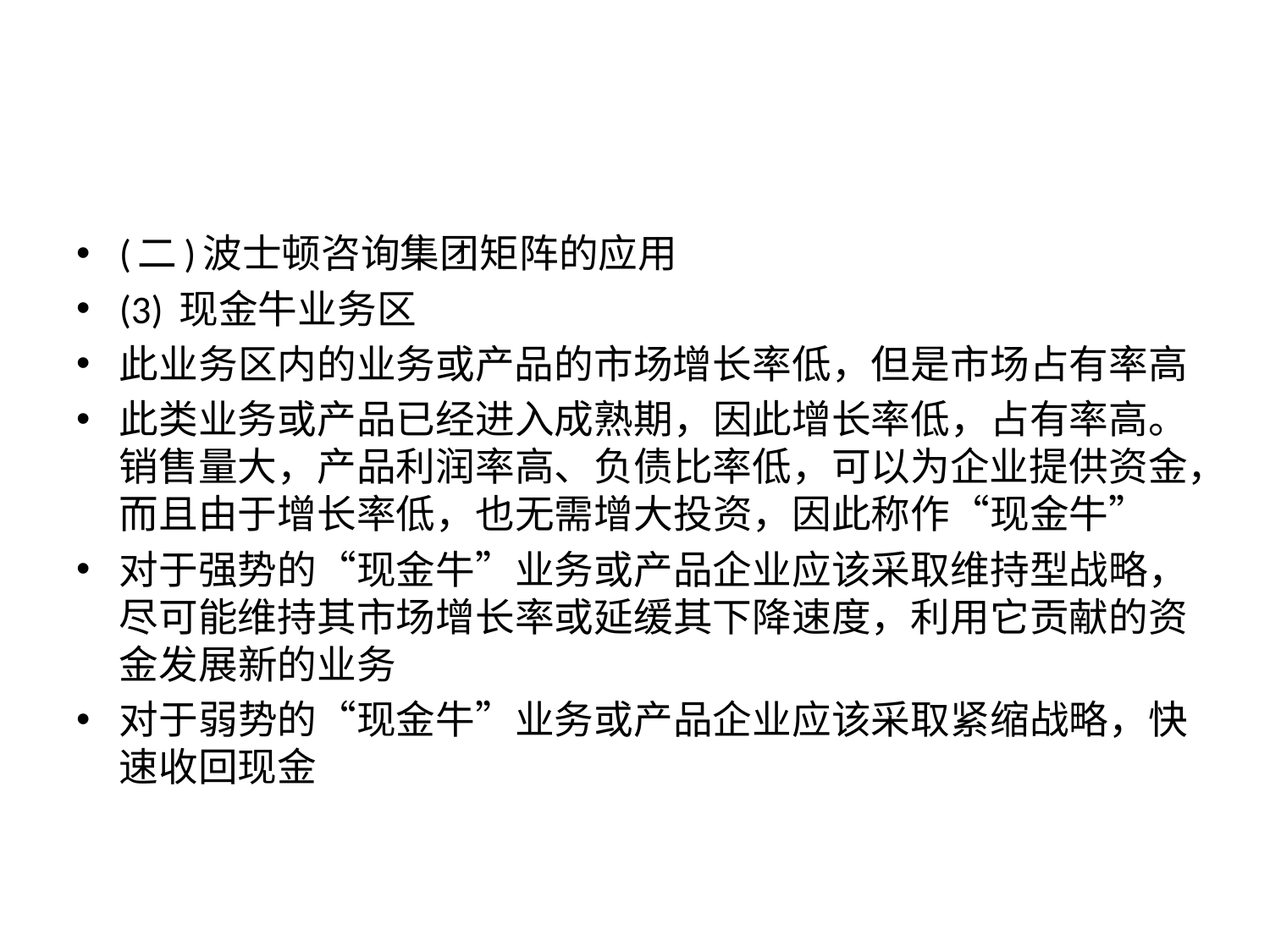

#
(二)波士顿咨询集团矩阵的应用
(3) 现金牛业务区
此业务区内的业务或产品的市场增长率低，但是市场占有率高
此类业务或产品已经进入成熟期，因此增长率低，占有率高。销售量大，产品利润率高、负债比率低，可以为企业提供资金，而且由于增长率低，也无需增大投资，因此称作“现金牛”
对于强势的“现金牛”业务或产品企业应该采取维持型战略，尽可能维持其市场增长率或延缓其下降速度，利用它贡献的资金发展新的业务
对于弱势的“现金牛”业务或产品企业应该采取紧缩战略，快速收回现金